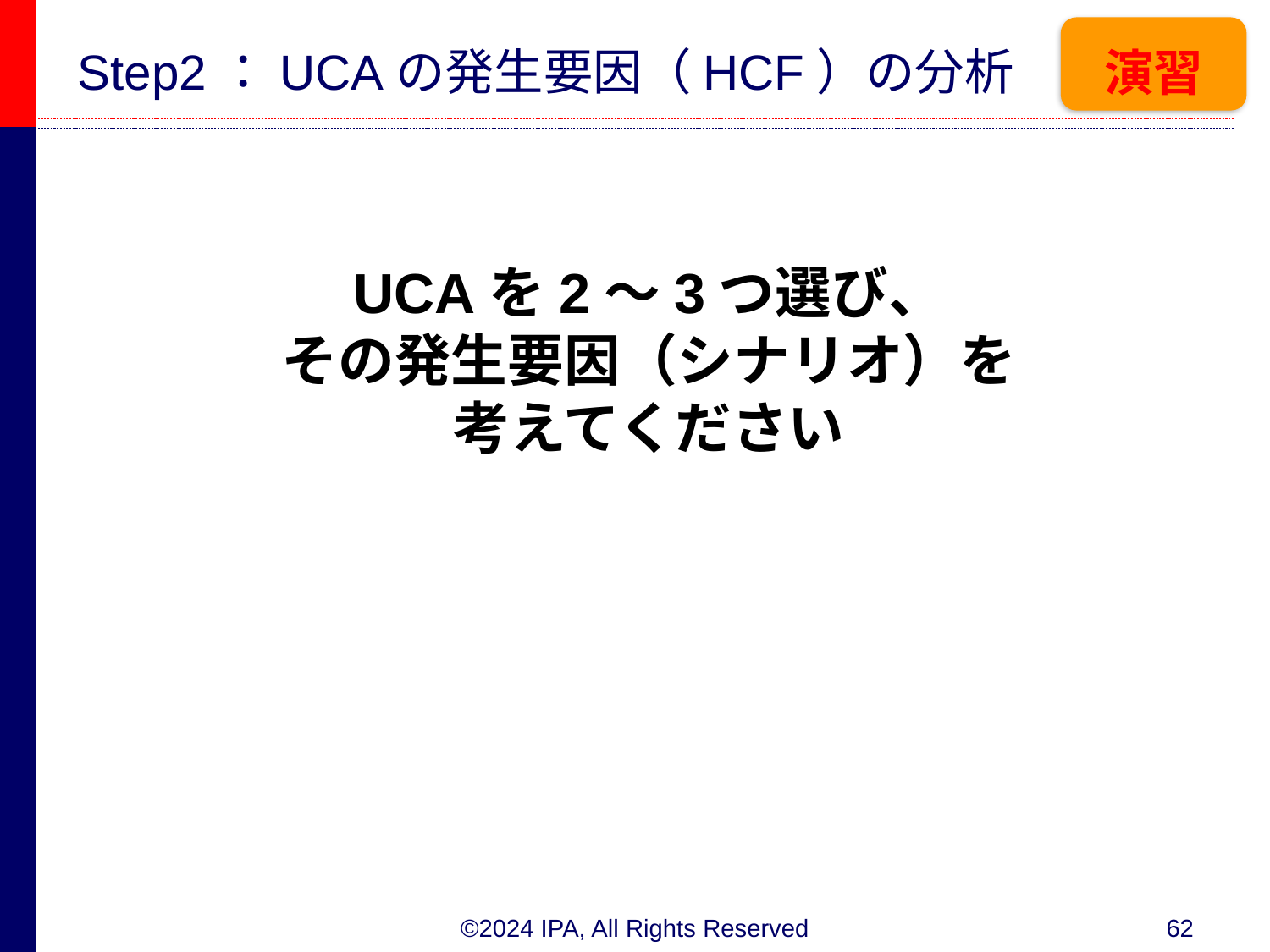

# Step2：UCAの発生要因（HCF）の分析
演習
UCAを2～3つ選び、
その発生要因（シナリオ）を
考えてください
©2024 IPA, All Rights Reserved
62